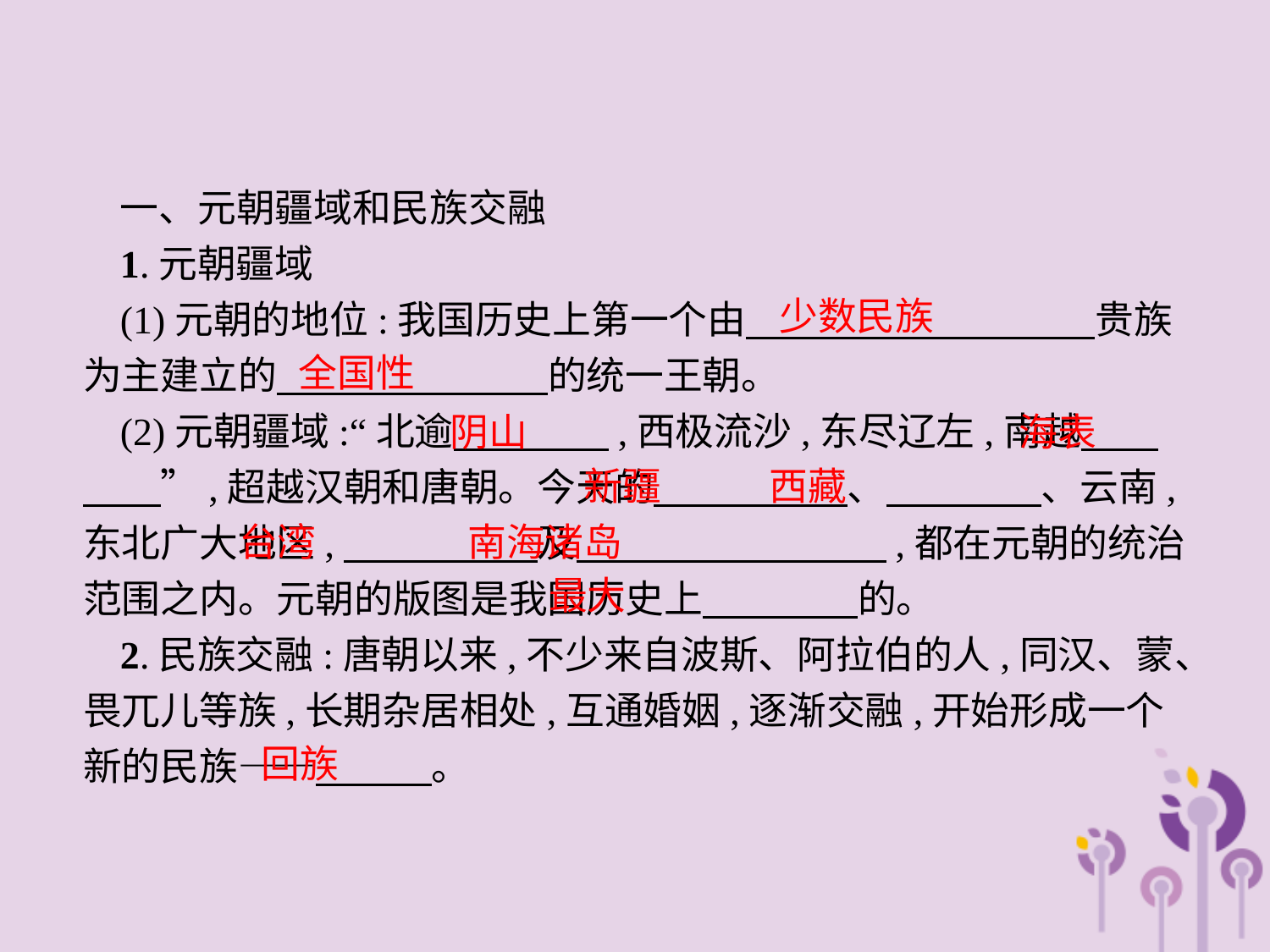

一、元朝疆域和民族交融
1.元朝疆域
(1)元朝的地位:我国历史上第一个由　　　　　　　　　贵族为主建立的　　　　　　　的统一王朝。
(2)元朝疆域:“北逾　　　　,西极流沙,东尽辽左,南越　　　　”,超越汉朝和唐朝。今天的　　　　　、　　　　、云南,东北广大地区,　　　　　及　　　　　　　　,都在元朝的统治范围之内。元朝的版图是我国历史上　　　　的。
2.民族交融:唐朝以来,不少来自波斯、阿拉伯的人,同汉、蒙、畏兀儿等族,长期杂居相处,互通婚姻,逐渐交融,开始形成一个新的民族——　　　。
少数民族
全国性
阴山
海表
新疆　        西藏
台湾　             南海诸岛
最大
回族